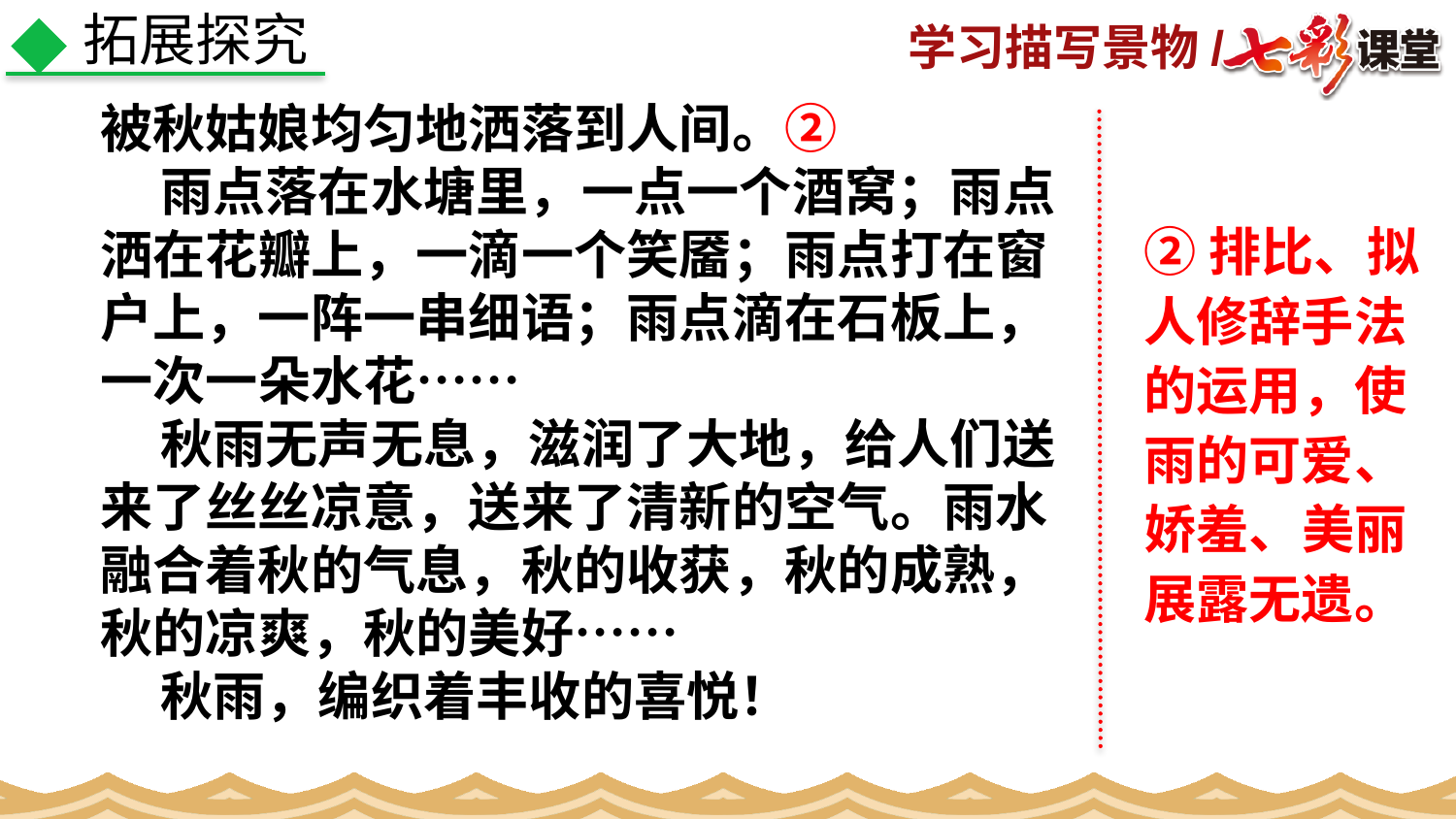

拓展探究

被秋姑娘均匀地洒落到人间。②
    雨点落在水塘里，一点一个酒窝；雨点洒在花瓣上，一滴一个笑靥；雨点打在窗户上，一阵一串细语；雨点滴在石板上，一次一朵水花……
    秋雨无声无息，滋润了大地，给人们送来了丝丝凉意，送来了清新的空气。雨水融合着秋的气息，秋的收获，秋的成熟，秋的凉爽，秋的美好……
    秋雨，编织着丰收的喜悦！
②排比、拟人修辞手法的运用，使雨的可爱、娇羞、美丽展露无遗。